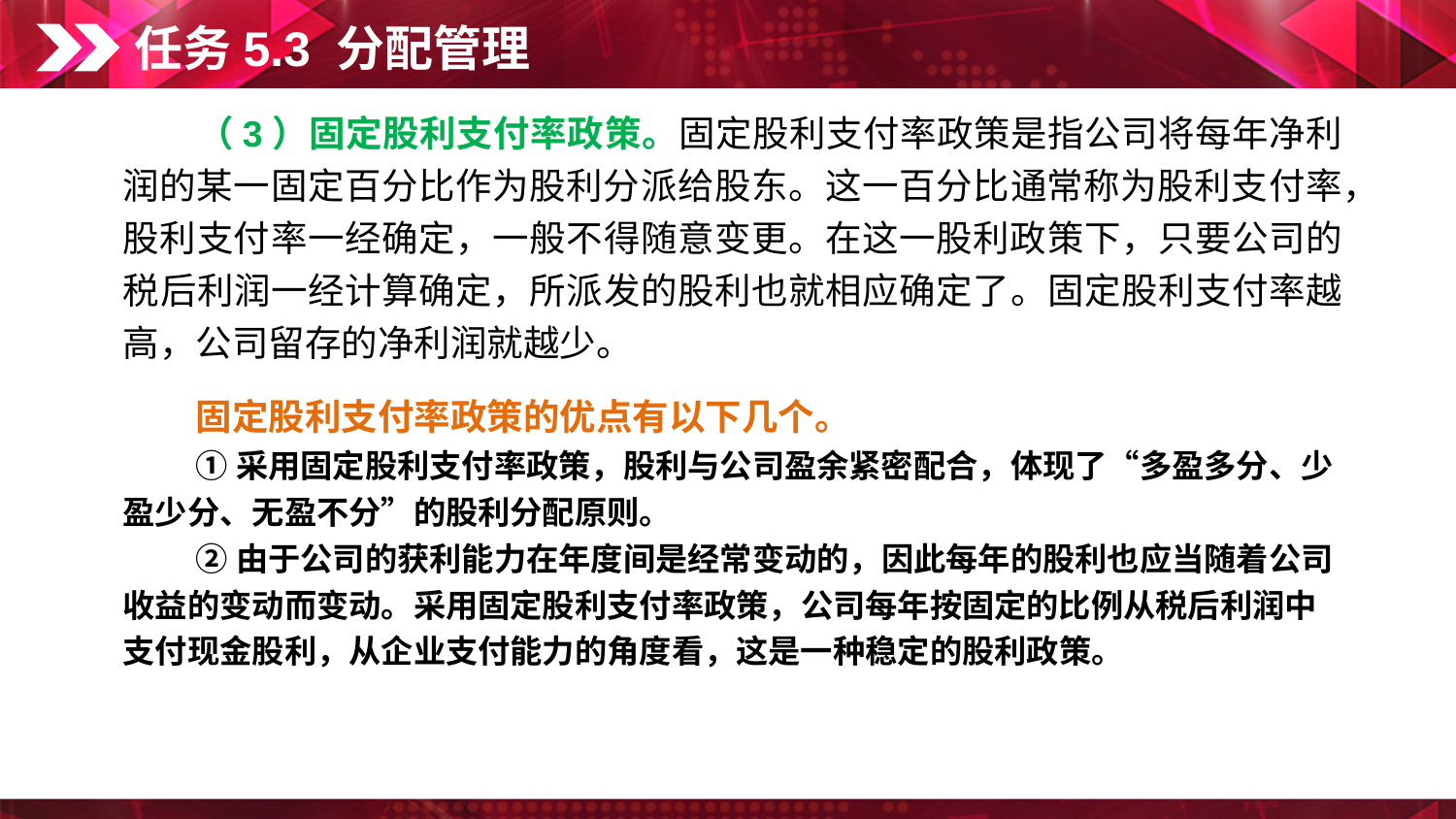

任务5.3 分配管理

　　（3）固定股利支付率政策。固定股利支付率政策是指公司将每年净利润的某一固定百分比作为股利分派给股东。这一百分比通常称为股利支付率，股利支付率一经确定，一般不得随意变更。在这一股利政策下，只要公司的税后利润一经计算确定，所派发的股利也就相应确定了。固定股利支付率越高，公司留存的净利润就越少。
固定股利支付率政策的优点有以下几个。
①采用固定股利支付率政策，股利与公司盈余紧密配合，体现了“多盈多分、少盈少分、无盈不分”的股利分配原则。
②由于公司的获利能力在年度间是经常变动的，因此每年的股利也应当随着公司收益的变动而变动。采用固定股利支付率政策，公司每年按固定的比例从税后利润中支付现金股利，从企业支付能力的角度看，这是一种稳定的股利政策。